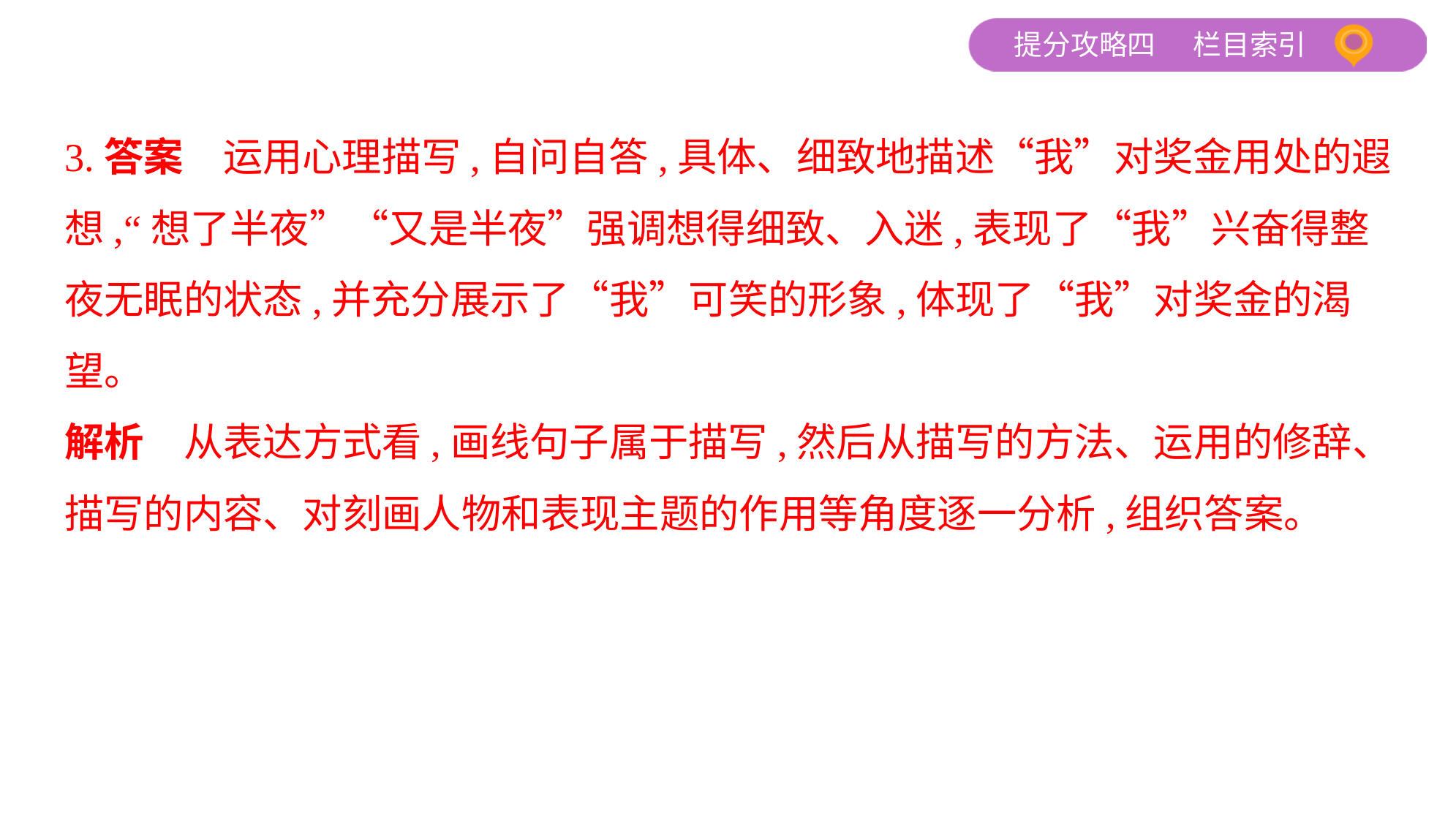

3.答案　运用心理描写,自问自答,具体、细致地描述“我”对奖金用处的遐
想,“想了半夜”“又是半夜”强调想得细致、入迷,表现了“我”兴奋得整
夜无眠的状态,并充分展示了“我”可笑的形象,体现了“我”对奖金的渴
望。
解析　从表达方式看,画线句子属于描写,然后从描写的方法、运用的修辞、
描写的内容、对刻画人物和表现主题的作用等角度逐一分析,组织答案。